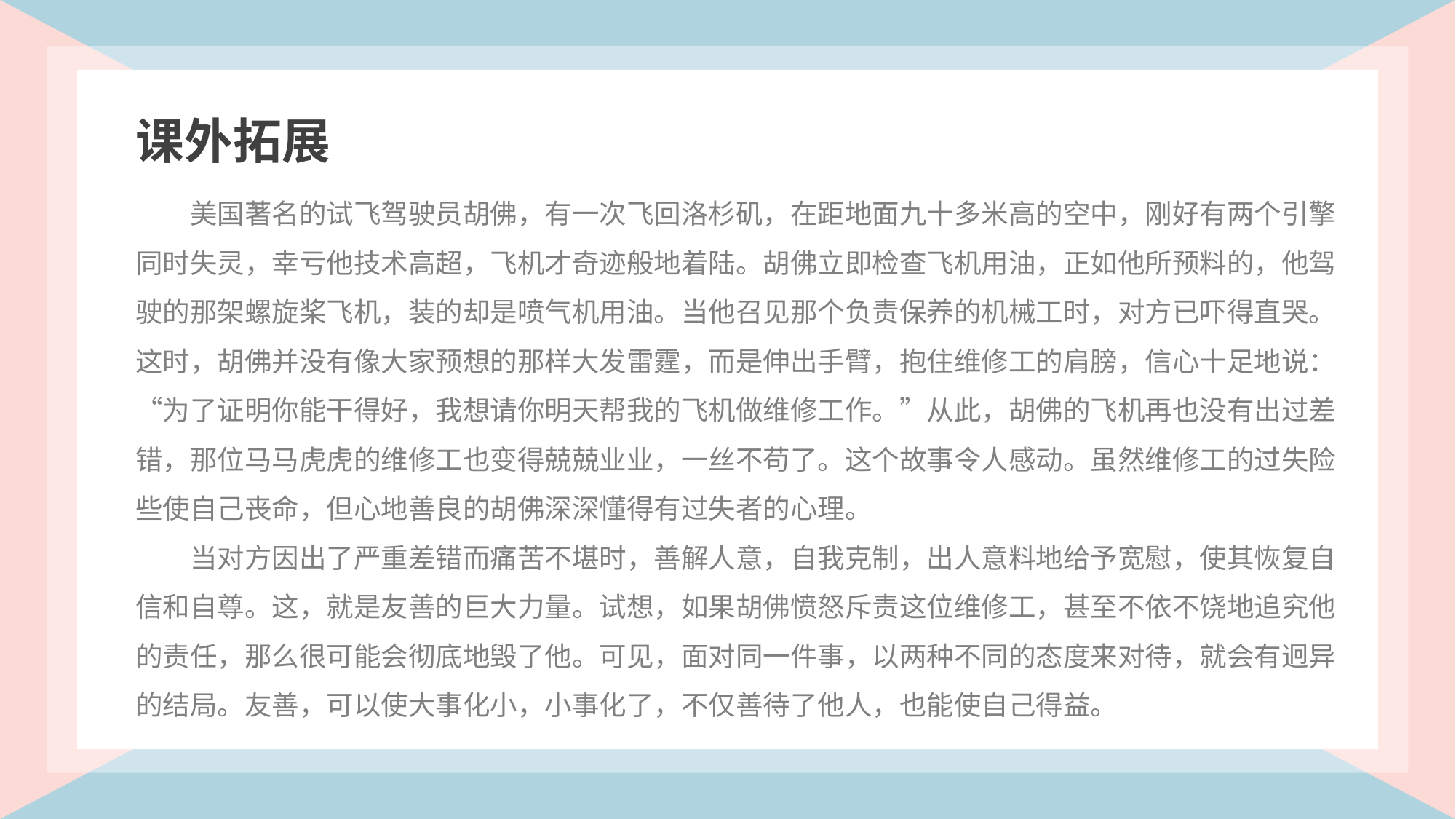

课外拓展
美国著名的试飞驾驶员胡佛，有一次飞回洛杉矶，在距地面九十多米高的空中，刚好有两个引擎同时失灵，幸亏他技术高超，飞机才奇迹般地着陆。胡佛立即检查飞机用油，正如他所预料的，他驾驶的那架螺旋桨飞机，装的却是喷气机用油。当他召见那个负责保养的机械工时，对方已吓得直哭。这时，胡佛并没有像大家预想的那样大发雷霆，而是伸出手臂，抱住维修工的肩膀，信心十足地说：“为了证明你能干得好，我想请你明天帮我的飞机做维修工作。”从此，胡佛的飞机再也没有出过差错，那位马马虎虎的维修工也变得兢兢业业，一丝不苟了。这个故事令人感动。虽然维修工的过失险些使自己丧命，但心地善良的胡佛深深懂得有过失者的心理。
当对方因出了严重差错而痛苦不堪时，善解人意，自我克制，出人意料地给予宽慰，使其恢复自信和自尊。这，就是友善的巨大力量。试想，如果胡佛愤怒斥责这位维修工，甚至不依不饶地追究他的责任，那么很可能会彻底地毁了他。可见，面对同一件事，以两种不同的态度来对待，就会有迥异的结局。友善，可以使大事化小，小事化了，不仅善待了他人，也能使自己得益。